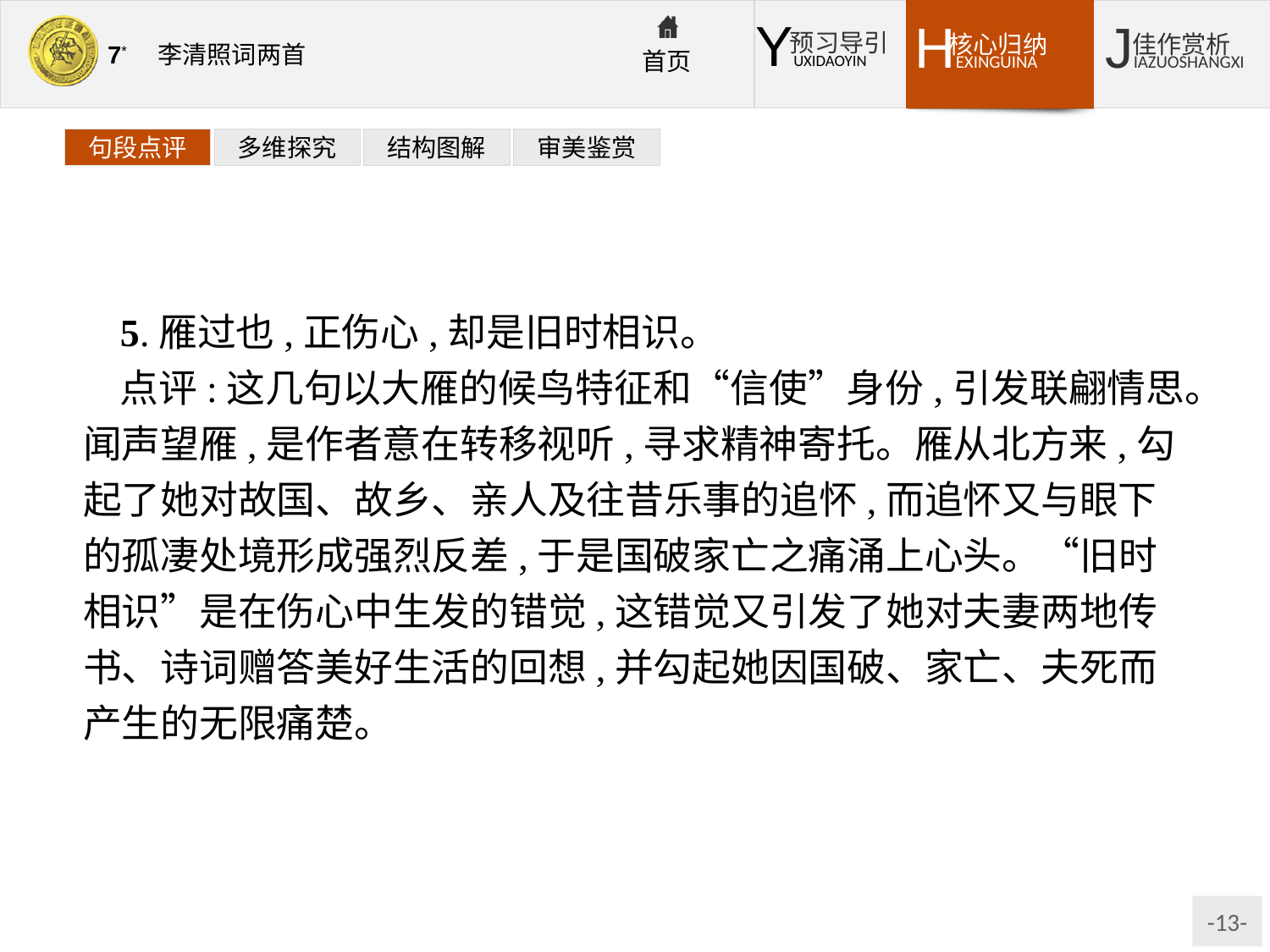

句段点评
多维探究
结构图解
审美鉴赏
5.雁过也,正伤心,却是旧时相识。
点评:这几句以大雁的候鸟特征和“信使”身份,引发联翩情思。闻声望雁,是作者意在转移视听,寻求精神寄托。雁从北方来,勾起了她对故国、故乡、亲人及往昔乐事的追怀,而追怀又与眼下的孤凄处境形成强烈反差,于是国破家亡之痛涌上心头。“旧时相识”是在伤心中生发的错觉,这错觉又引发了她对夫妻两地传书、诗词赠答美好生活的回想,并勾起她因国破、家亡、夫死而产生的无限痛楚。